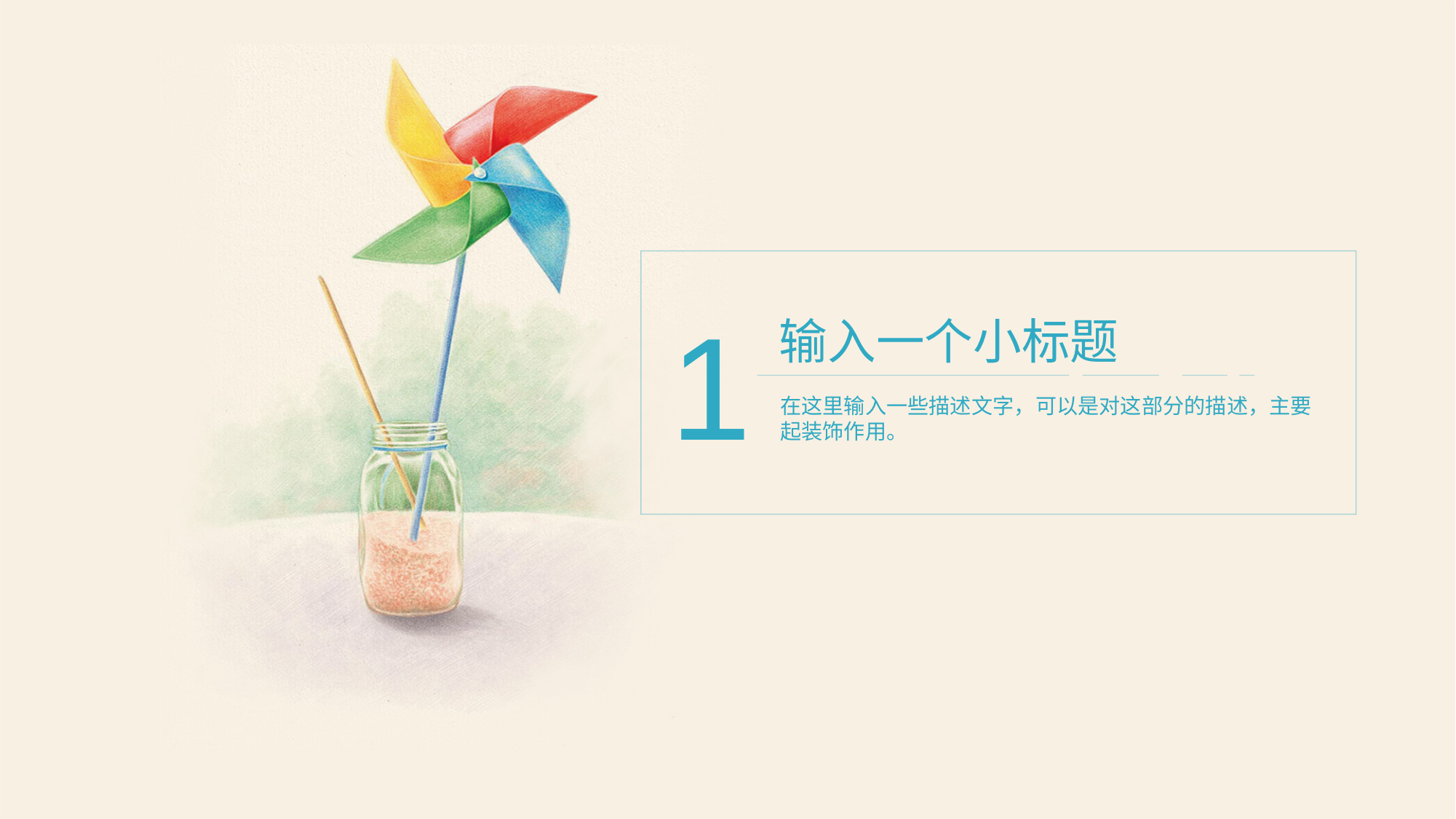

1
输入一个小标题
在这里输入一些描述文字，可以是对这部分的描述，主要起装饰作用。